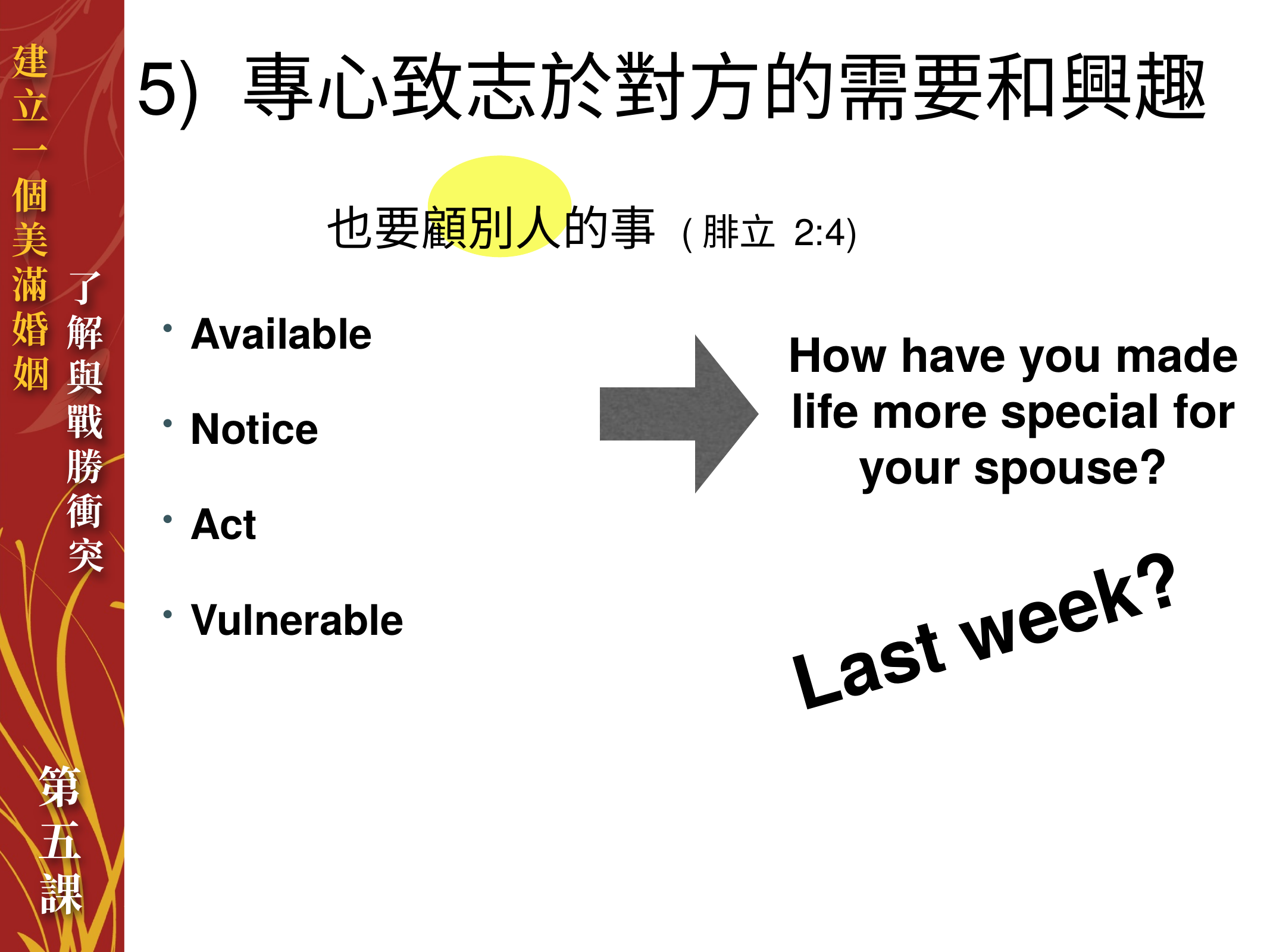

5) 專心致志於對方的需要和興趣

也要顧別人的事 (腓立 2:4)
Available
Notice
Act
Vulnerable
How have you made life more special for your spouse?

Last week?